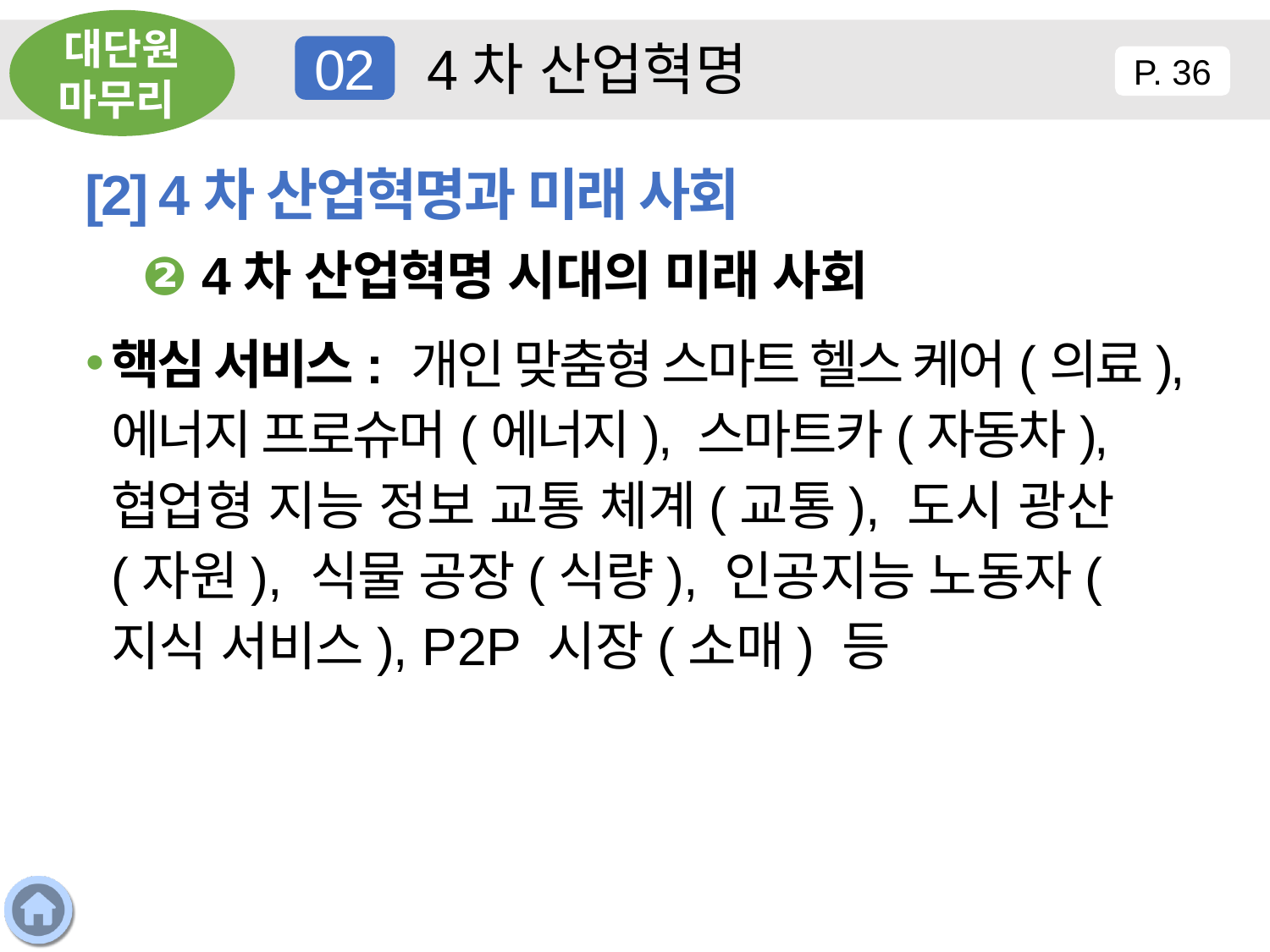

대단원 마무리

4차 산업혁명
02
P. 36
[2] 4차 산업혁명과 미래 사회
❷ 4차 산업혁명 시대의 미래 사회
핵심 서비스: 개인 맞춤형 스마트 헬스 케어(의료), 에너지 프로슈머(에너지), 스마트카(자동차), 협업형 지능 정보 교통 체계(교통), 도시 광산(자원), 식물 공장(식량), 인공지능 노동자(지식 서비스), P2P 시장(소매) 등